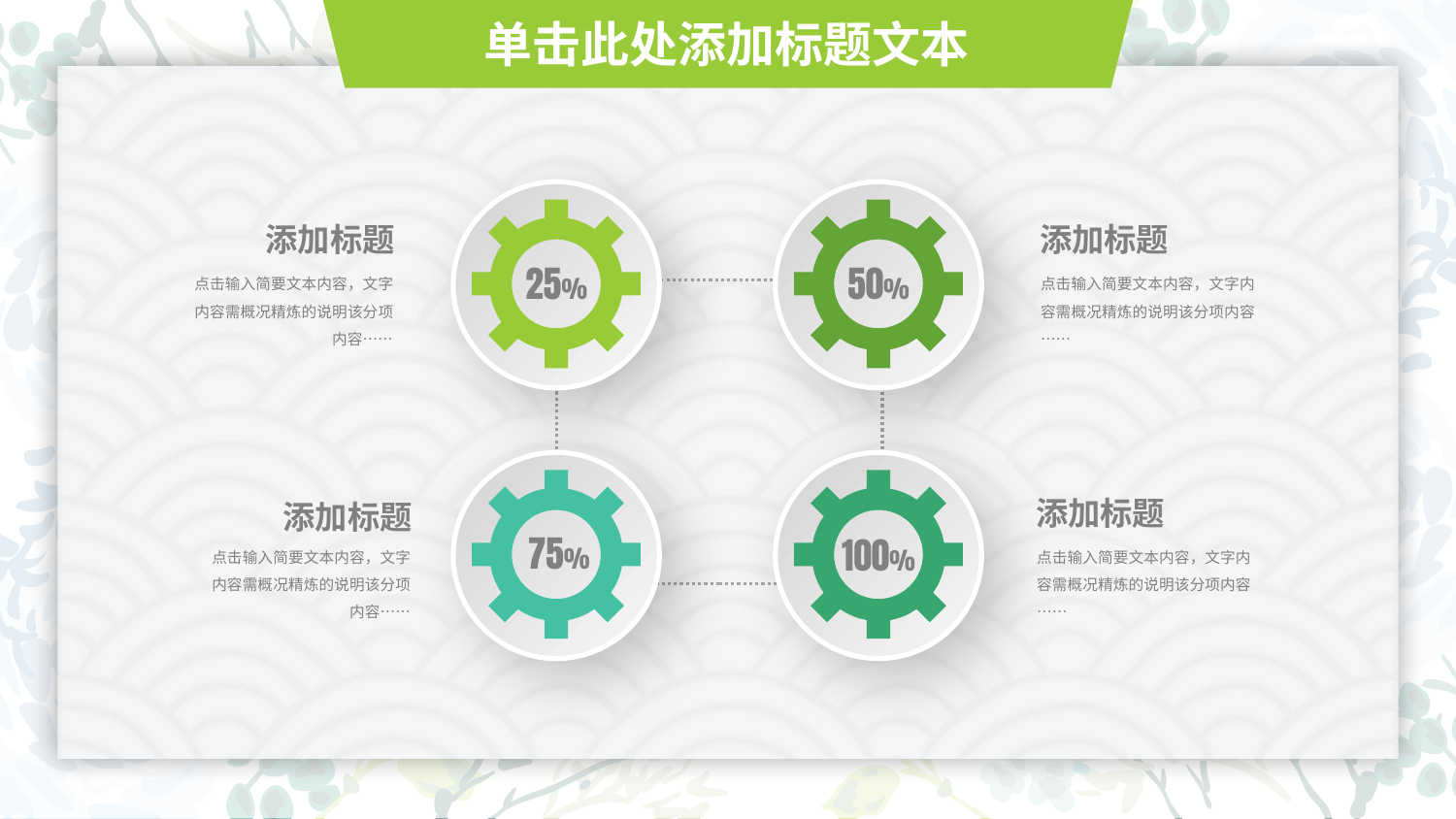

单击此处添加标题文本

添加标题
添加标题
25%
50%
点击输入简要文本内容，文字内容需概况精炼的说明该分项内容……
点击输入简要文本内容，文字内容需概况精炼的说明该分项内容……

添加标题
添加标题
75%
100%
点击输入简要文本内容，文字内容需概况精炼的说明该分项内容……
点击输入简要文本内容，文字内容需概况精炼的说明该分项内容……